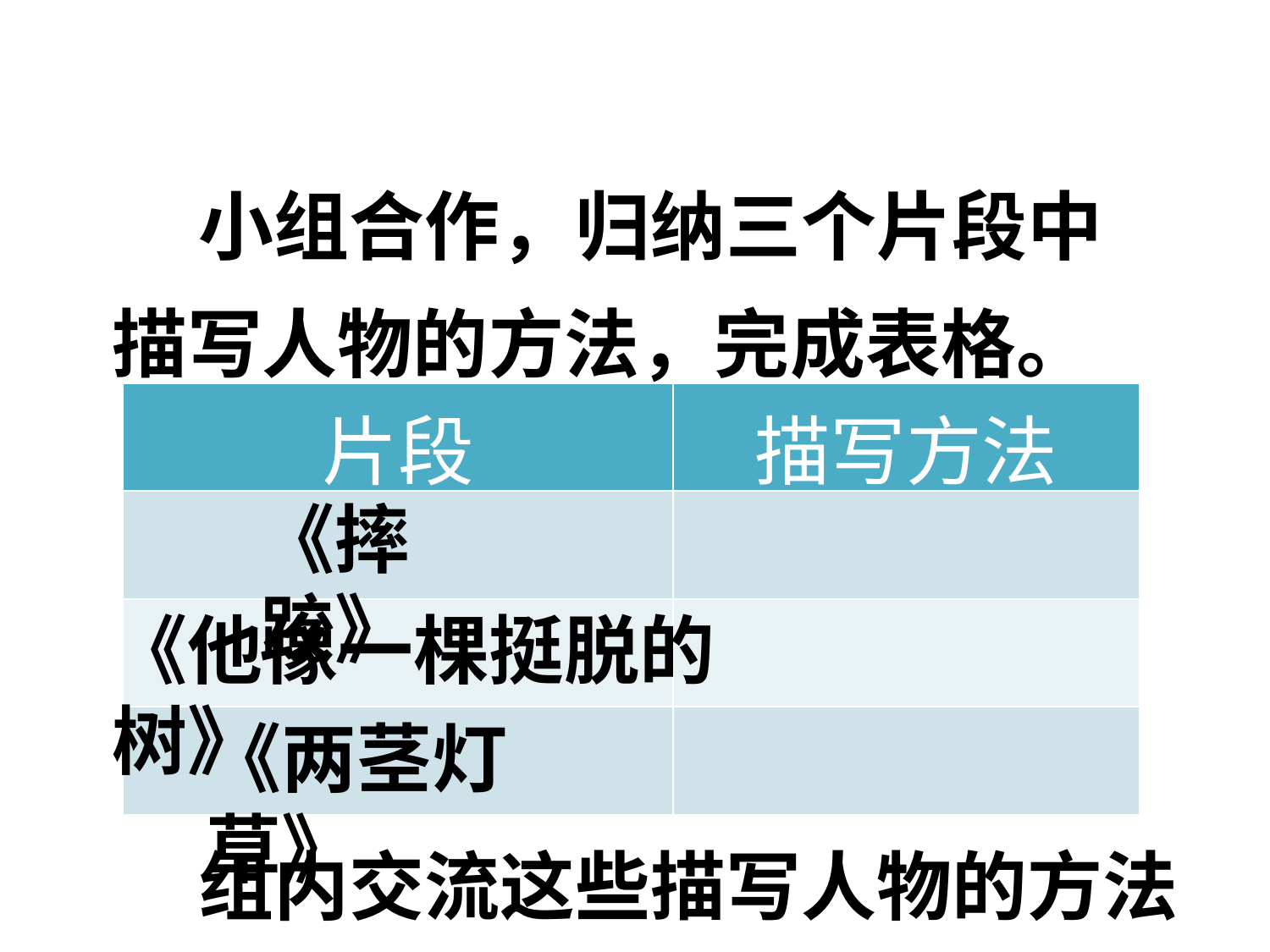

课堂小结
    小组合作，归纳三个片段中描写人物的方法，完成表格。
| 片段 | 描写方法 |
| --- | --- |
|  |  |
|  |  |
|  |  |
《摔跤》
《他像一棵挺脱的树》
《两茎灯草》
    组内交流这些描写人物的方法的异同。